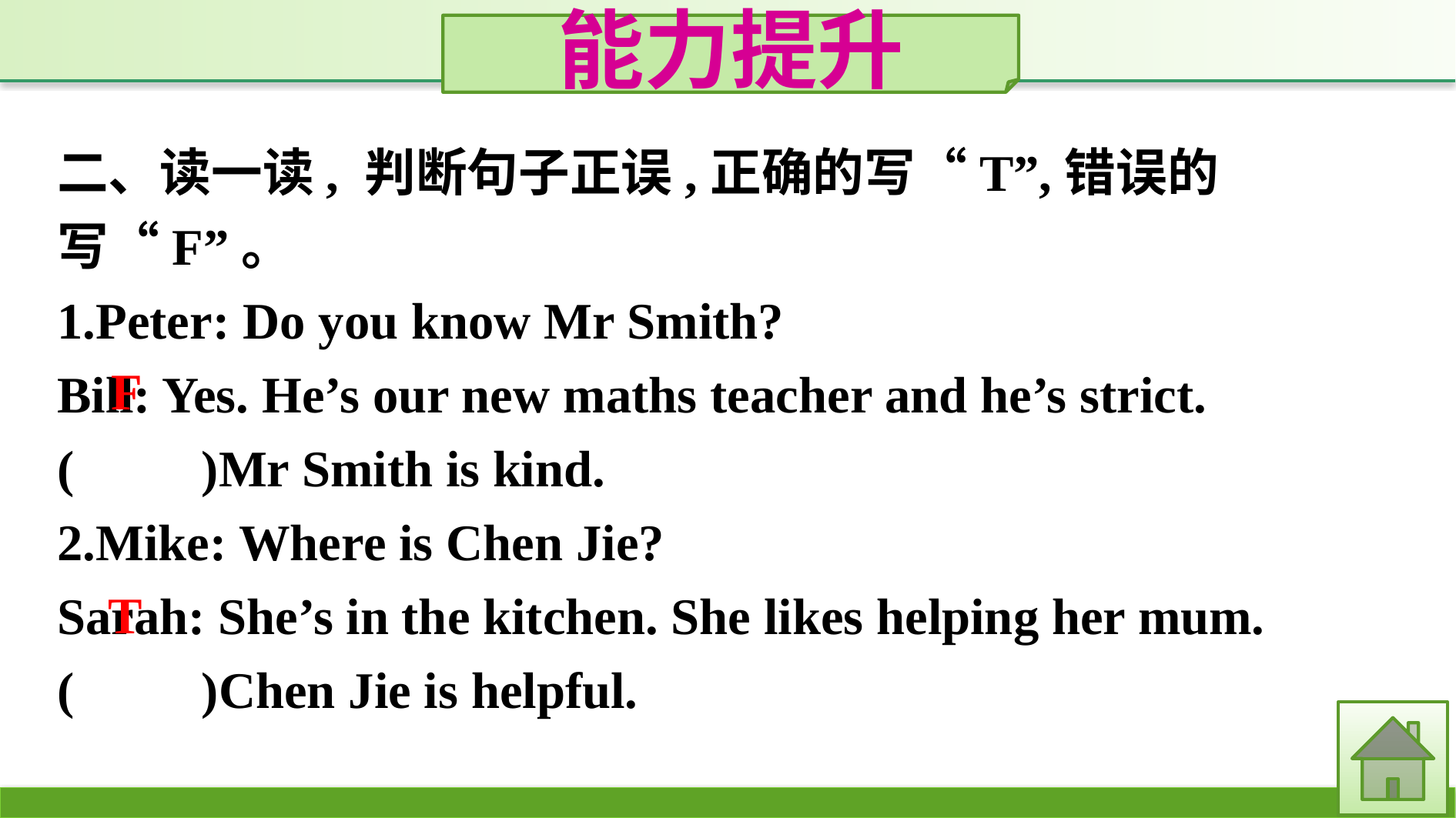

能力提升
二、读一读, 判断句子正误,正确的写“T”,错误的写“F”。
1.Peter: Do you know Mr Smith?
Bill: Yes. He’s our new maths teacher and he’s strict.
(　　)Mr Smith is kind.
2.Mike: Where is Chen Jie?
Sarah: She’s in the kitchen. She likes helping her mum.
(　　)Chen Jie is helpful.
F
T